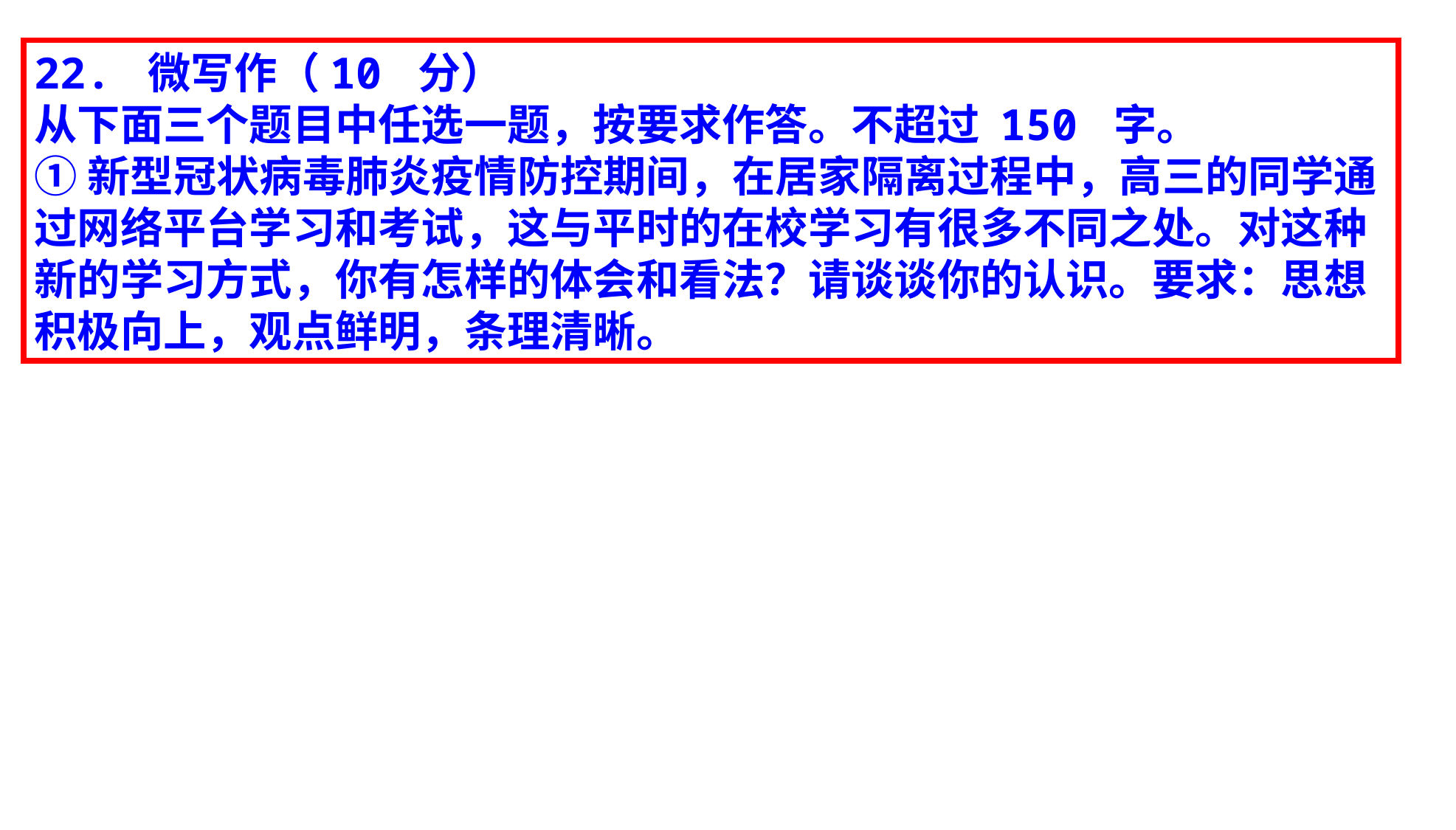

22. 微写作（10 分）
从下面三个题目中任选一题，按要求作答。不超过 150 字。
①新型冠状病毒肺炎疫情防控期间，在居家隔离过程中，高三的同学通过网络平台学习和考试，这与平时的在校学习有很多不同之处。对这种新的学习方式，你有怎样的体会和看法？请谈谈你的认识。要求：思想积极向上，观点鲜明，条理清晰。